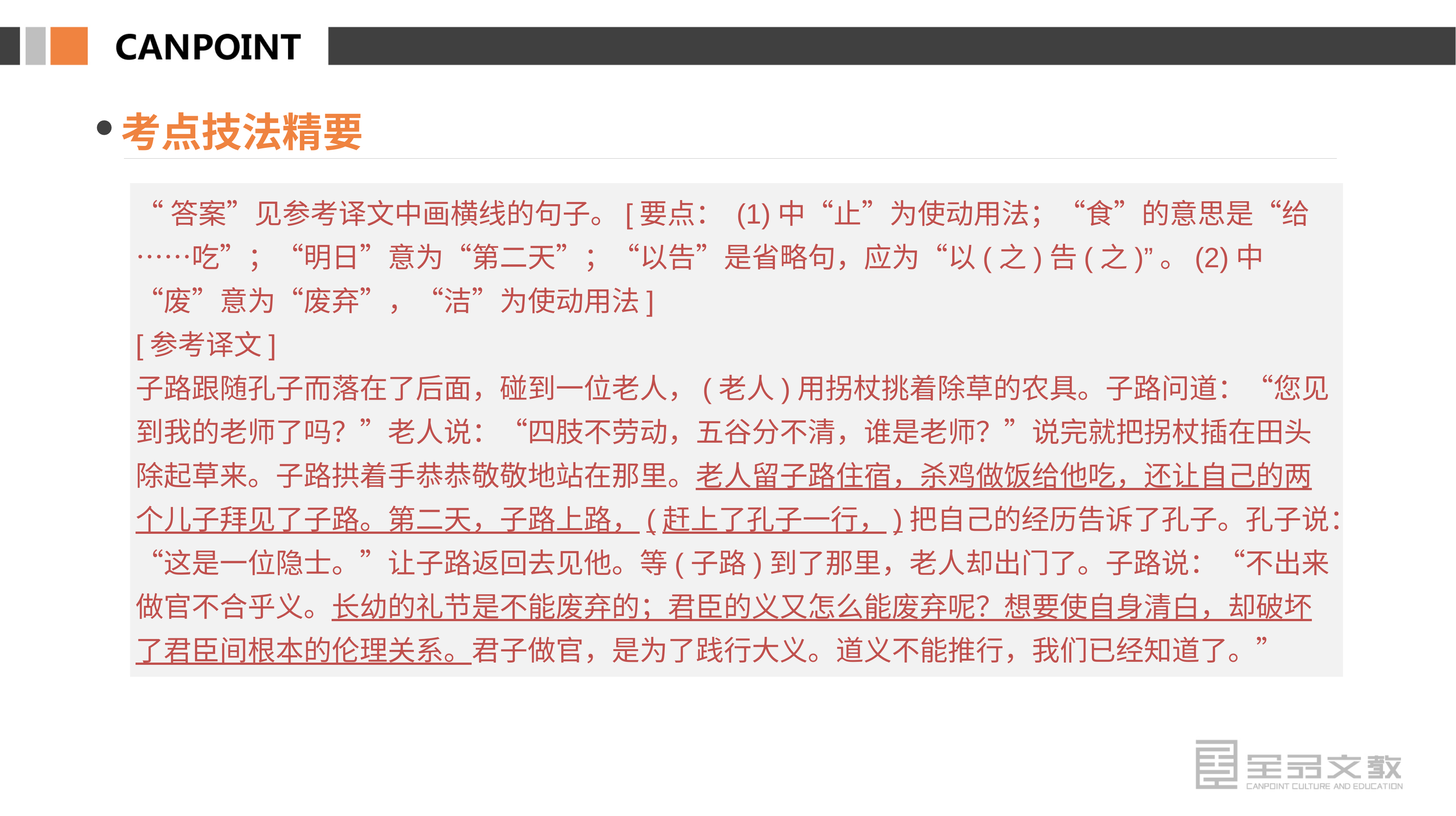

考点技法精要

“答案”见参考译文中画横线的句子。[要点： (1)中“止”为使动用法；“食”的意思是“给……吃”；“明日”意为“第二天”；“以告”是省略句，应为“以(之)告(之)”。(2)中“废”意为“废弃”，“洁”为使动用法]
[参考译文]
子路跟随孔子而落在了后面，碰到一位老人，(老人)用拐杖挑着除草的农具。子路问道：“您见到我的老师了吗？”老人说：“四肢不劳动，五谷分不清，谁是老师？”说完就把拐杖插在田头除起草来。子路拱着手恭恭敬敬地站在那里。老人留子路住宿，杀鸡做饭给他吃，还让自己的两个儿子拜见了子路。第二天，子路上路，(赶上了孔子一行，)把自己的经历告诉了孔子。孔子说：“这是一位隐士。”让子路返回去见他。等(子路)到了那里，老人却出门了。子路说：“不出来做官不合乎义。长幼的礼节是不能废弃的；君臣的义又怎么能废弃呢？想要使自身清白，却破坏了君臣间根本的伦理关系。君子做官，是为了践行大义。道义不能推行，我们已经知道了。”